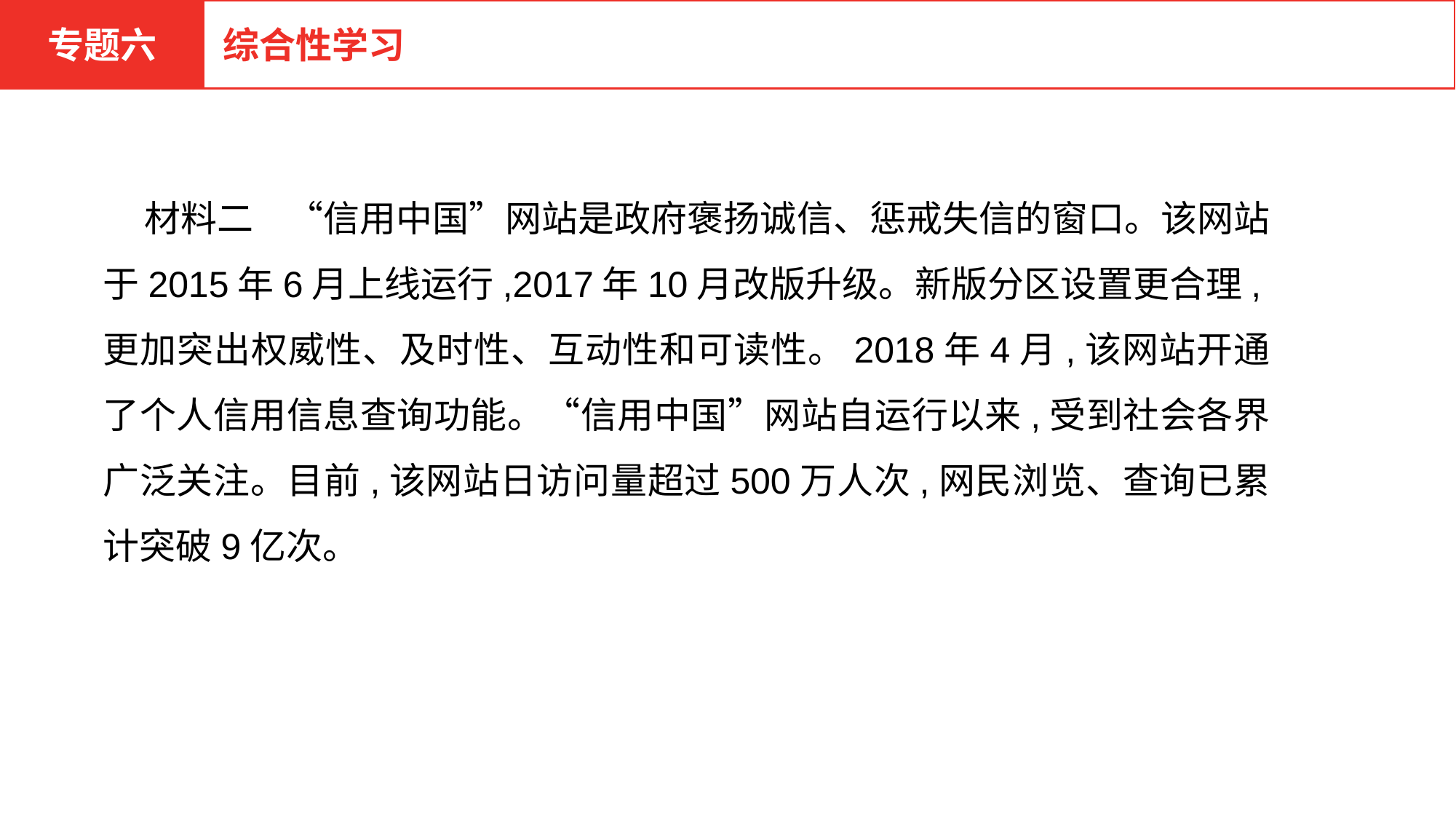

专题六
综合性学习
    材料二    “信用中国”网站是政府褒扬诚信、惩戒失信的窗口。该网站于2015年6月上线运行,2017年10月改版升级。新版分区设置更合理,更加突出权威性、及时性、互动性和可读性。2018年4月,该网站开通了个人信用信息查询功能。“信用中国”网站自运行以来,受到社会各界广泛关注。目前,该网站日访问量超过500万人次,网民浏览、查询已累计突破9亿次。